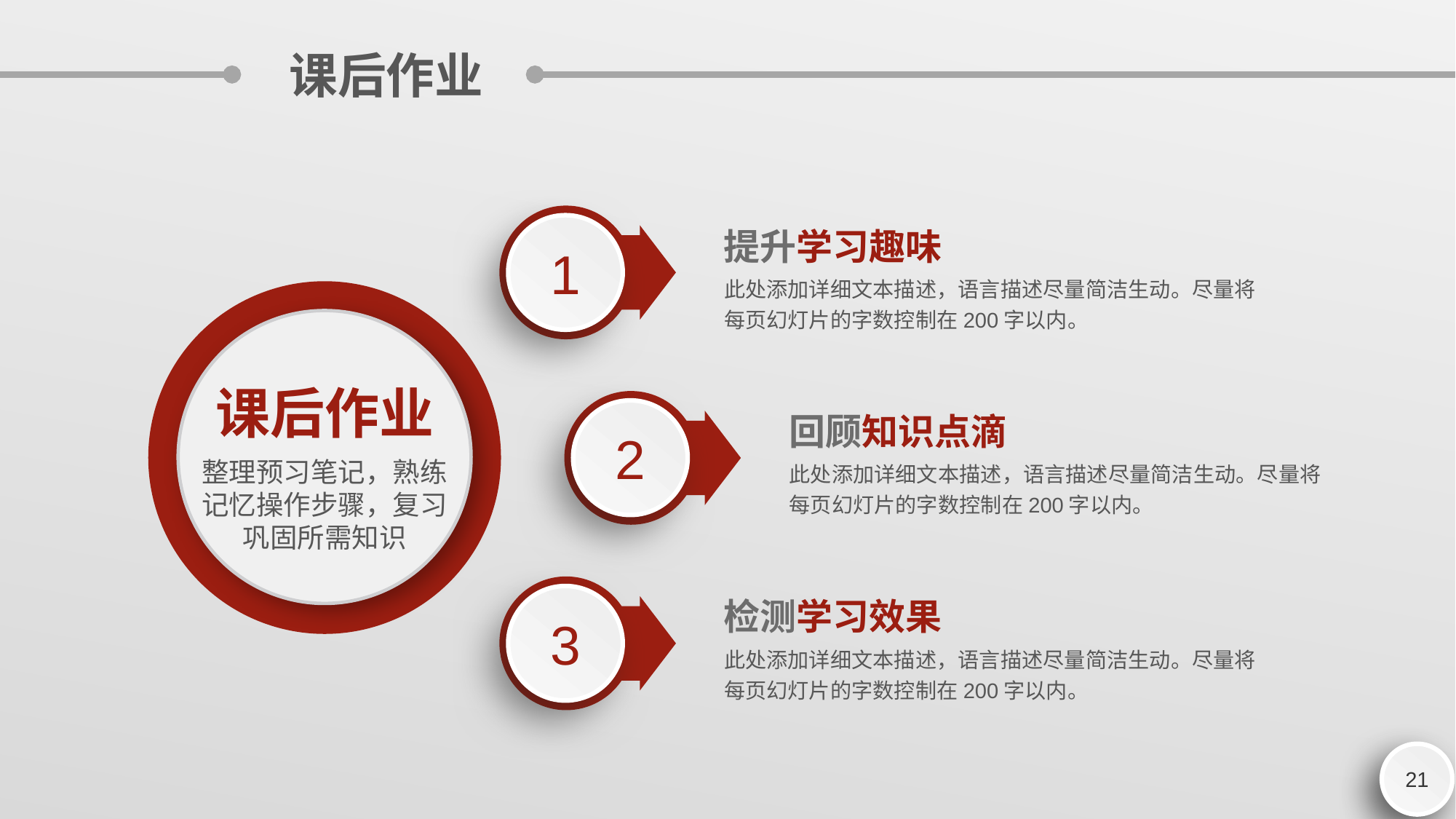

课后作业

1
提升学习趣味
此处添加详细文本描述，语言描述尽量简洁生动。尽量将每页幻灯片的字数控制在200字以内。

课后作业

2
回顾知识点滴
整理预习笔记，熟练记忆操作步骤，复习巩固所需知识
此处添加详细文本描述，语言描述尽量简洁生动。尽量将每页幻灯片的字数控制在200字以内。

3
检测学习效果
此处添加详细文本描述，语言描述尽量简洁生动。尽量将每页幻灯片的字数控制在200字以内。